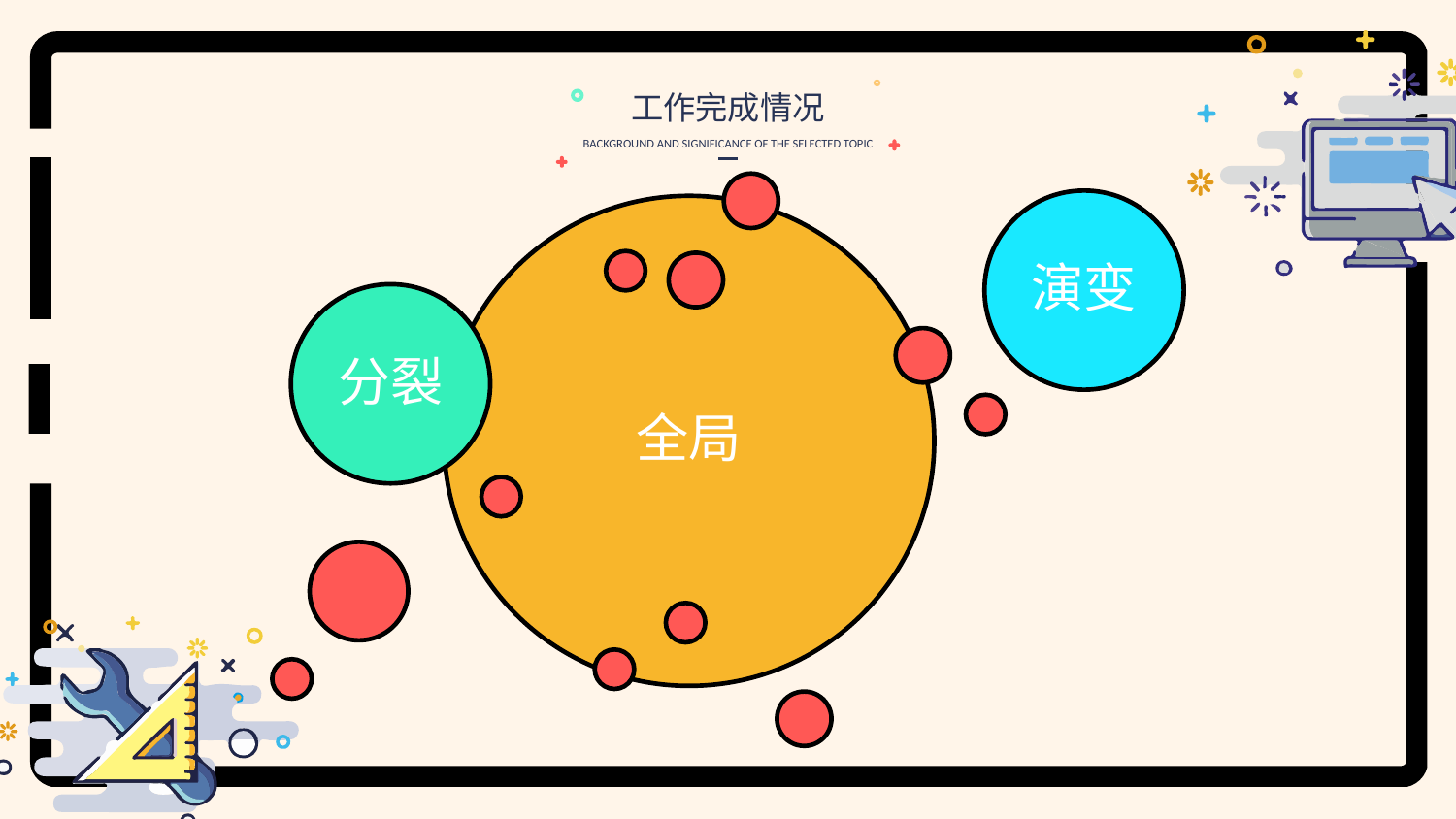

工作完成情况

BACKGROUND AND SIGNIFICANCE OF THE SELECTED TOPIC

演变
全局

分裂